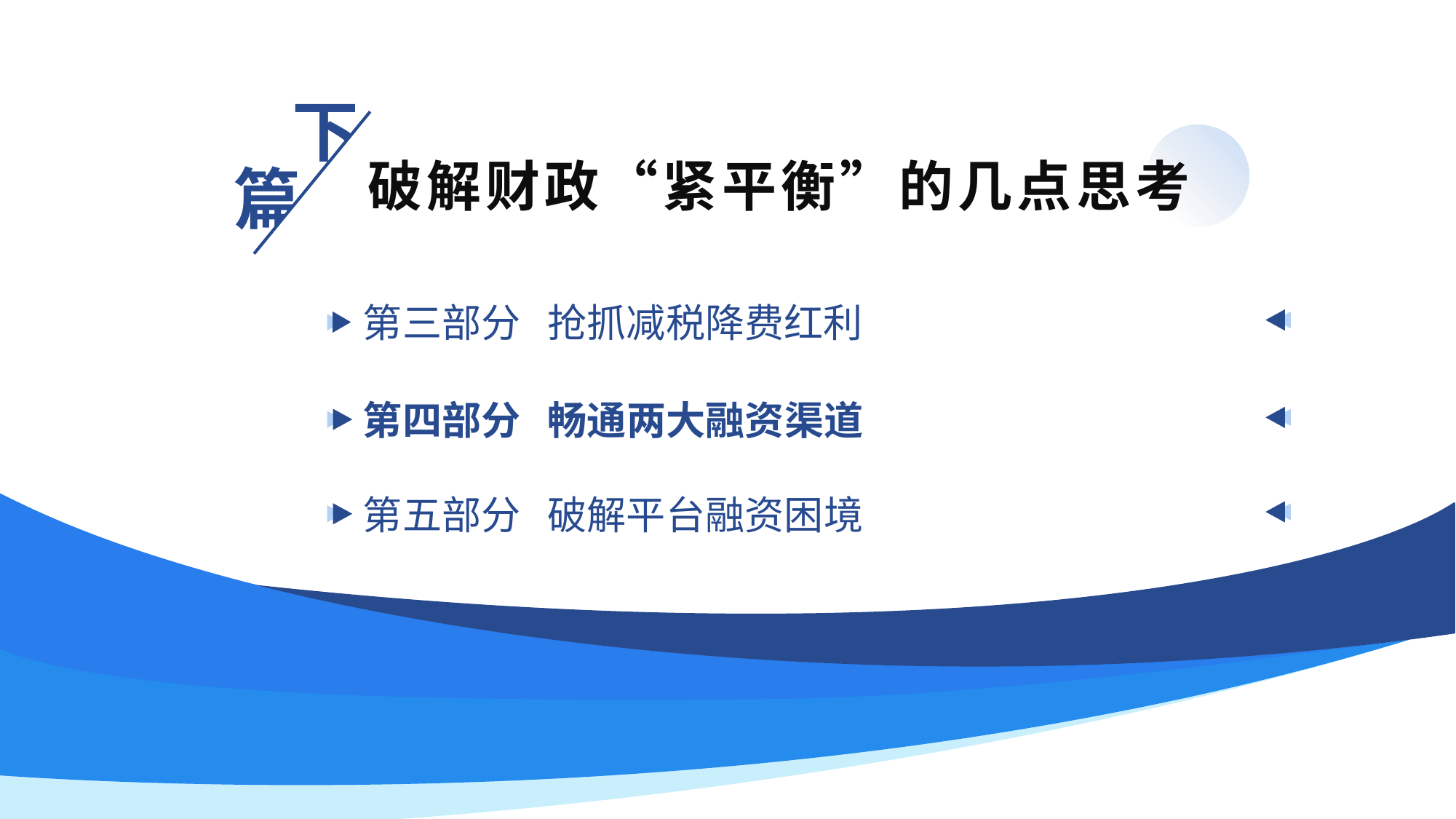

下

篇
破解财政“紧平衡”的几点思考

第三部分   抢抓减税降费红利

第四部分   畅通两大融资渠道

第五部分   破解平台融资困境